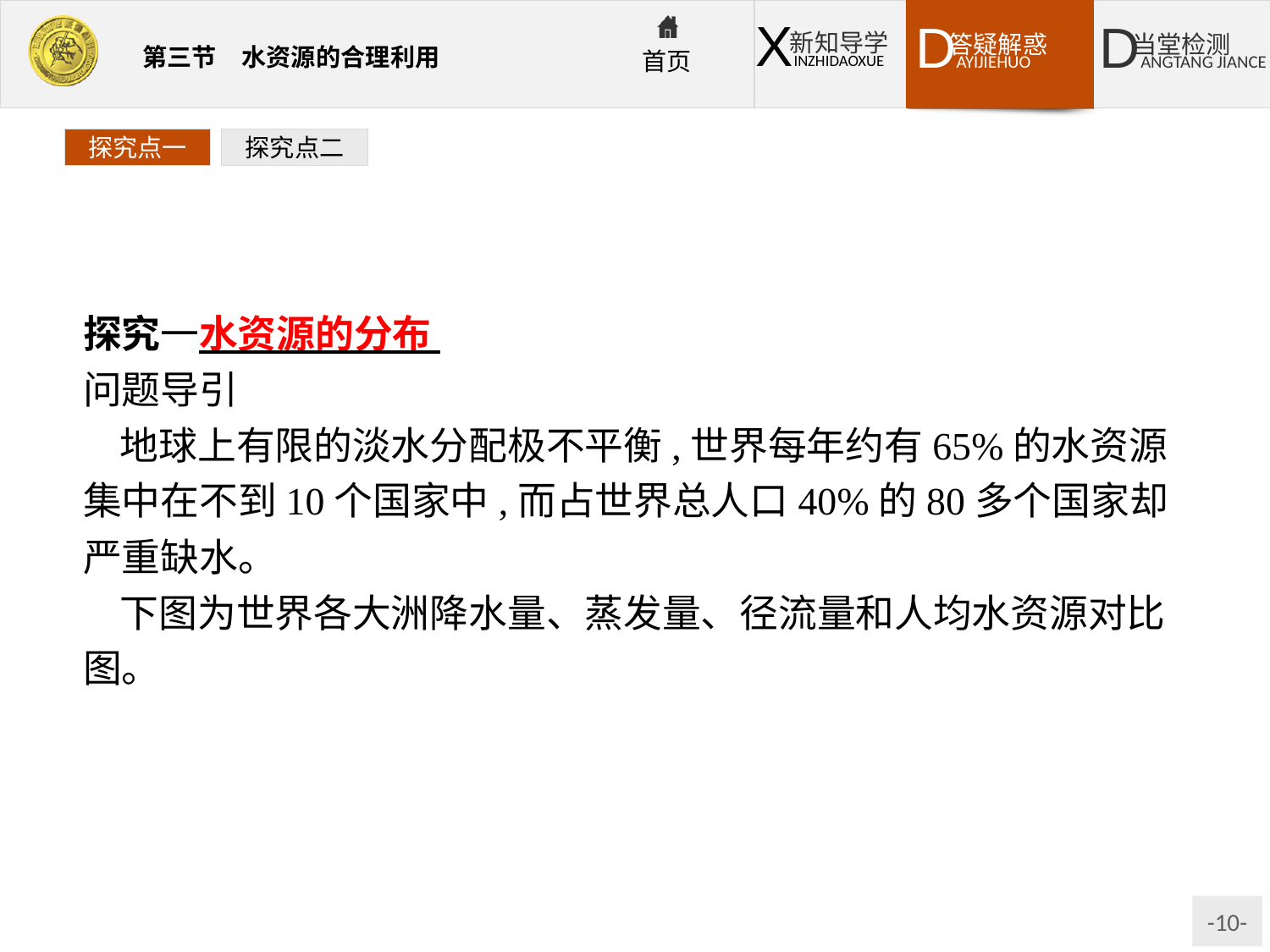

探究点一
探究点二
探究一水资源的分布
问题导引
地球上有限的淡水分配极不平衡,世界每年约有65%的水资源集中在不到10个国家中,而占世界总人口40%的80多个国家却严重缺水。
下图为世界各大洲降水量、蒸发量、径流量和人均水资源对比图。